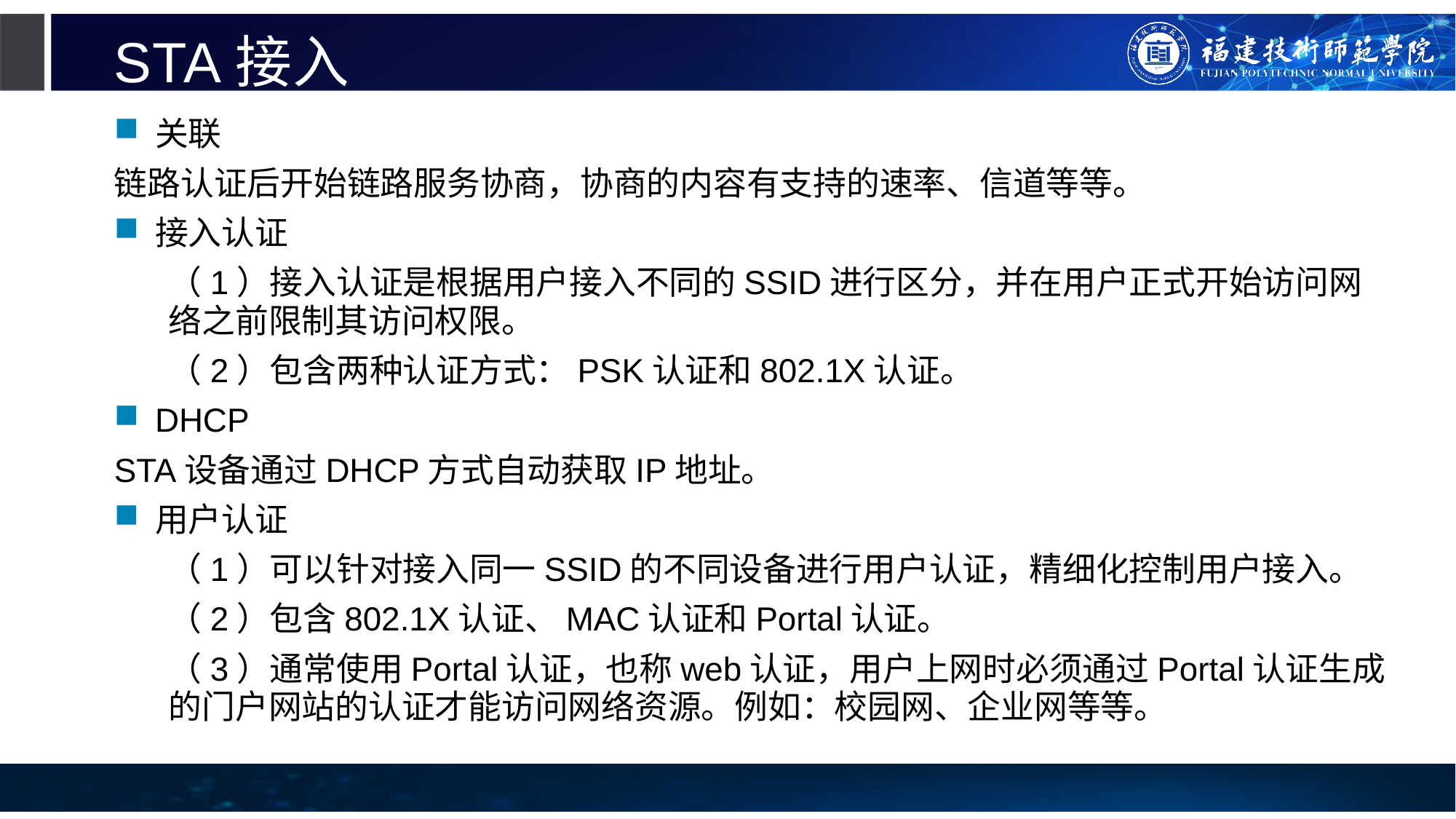

# STA接入
关联
链路认证后开始链路服务协商，协商的内容有支持的速率、信道等等。
接入认证
（1）接入认证是根据用户接入不同的SSID进行区分，并在用户正式开始访问网络之前限制其访问权限。
（2）包含两种认证方式：PSK认证和802.1X认证。
DHCP
STA设备通过DHCP方式自动获取IP地址。
用户认证
（1）可以针对接入同一SSID的不同设备进行用户认证，精细化控制用户接入。
（2）包含802.1X认证、MAC认证和Portal认证。
（3）通常使用Portal认证，也称web认证，用户上网时必须通过Portal认证生成的门户网站的认证才能访问网络资源。例如：校园网、企业网等等。